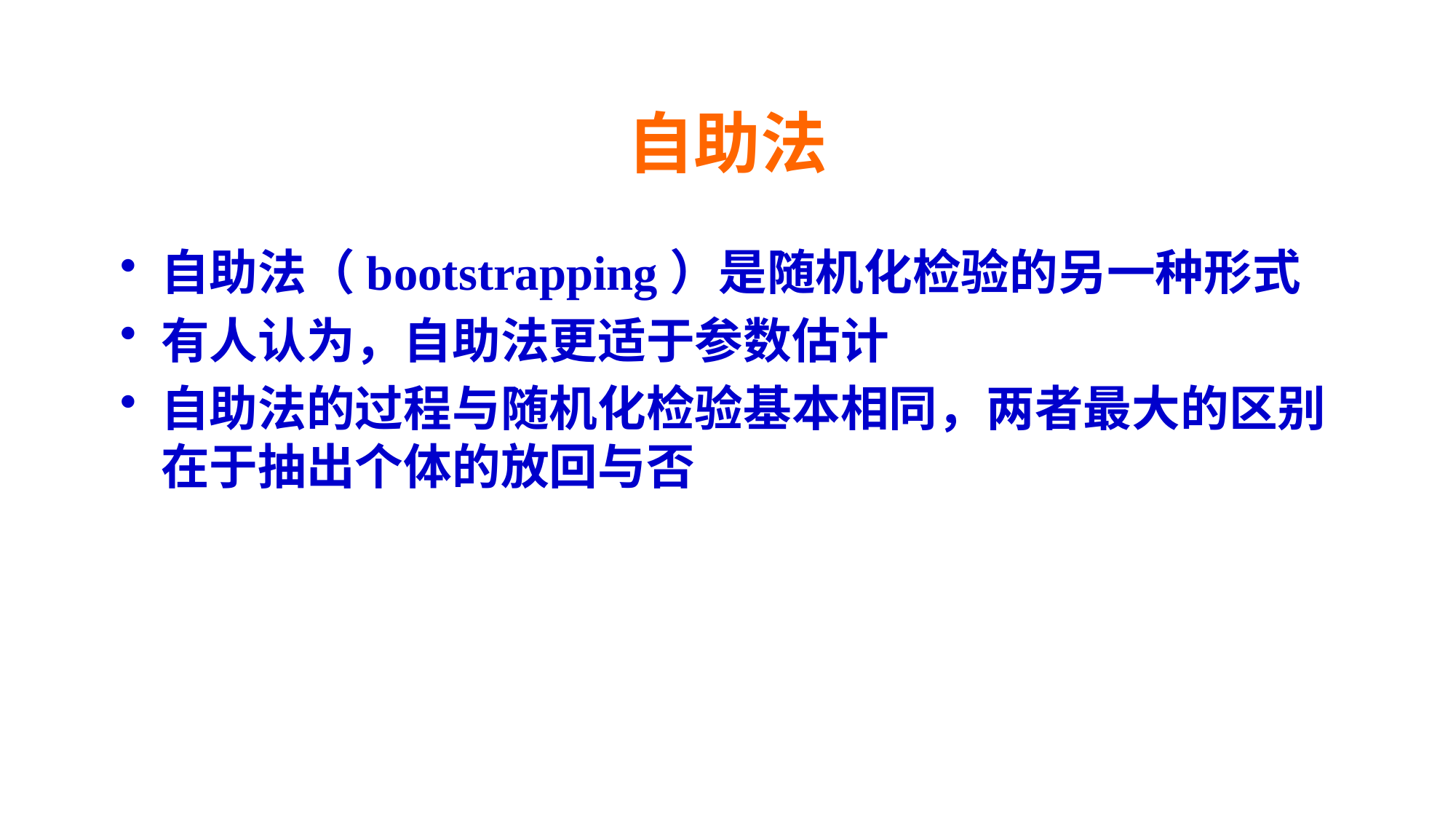

# 自助法
自助法（bootstrapping）是随机化检验的另一种形式
有人认为，自助法更适于参数估计
自助法的过程与随机化检验基本相同，两者最大的区别在于抽出个体的放回与否